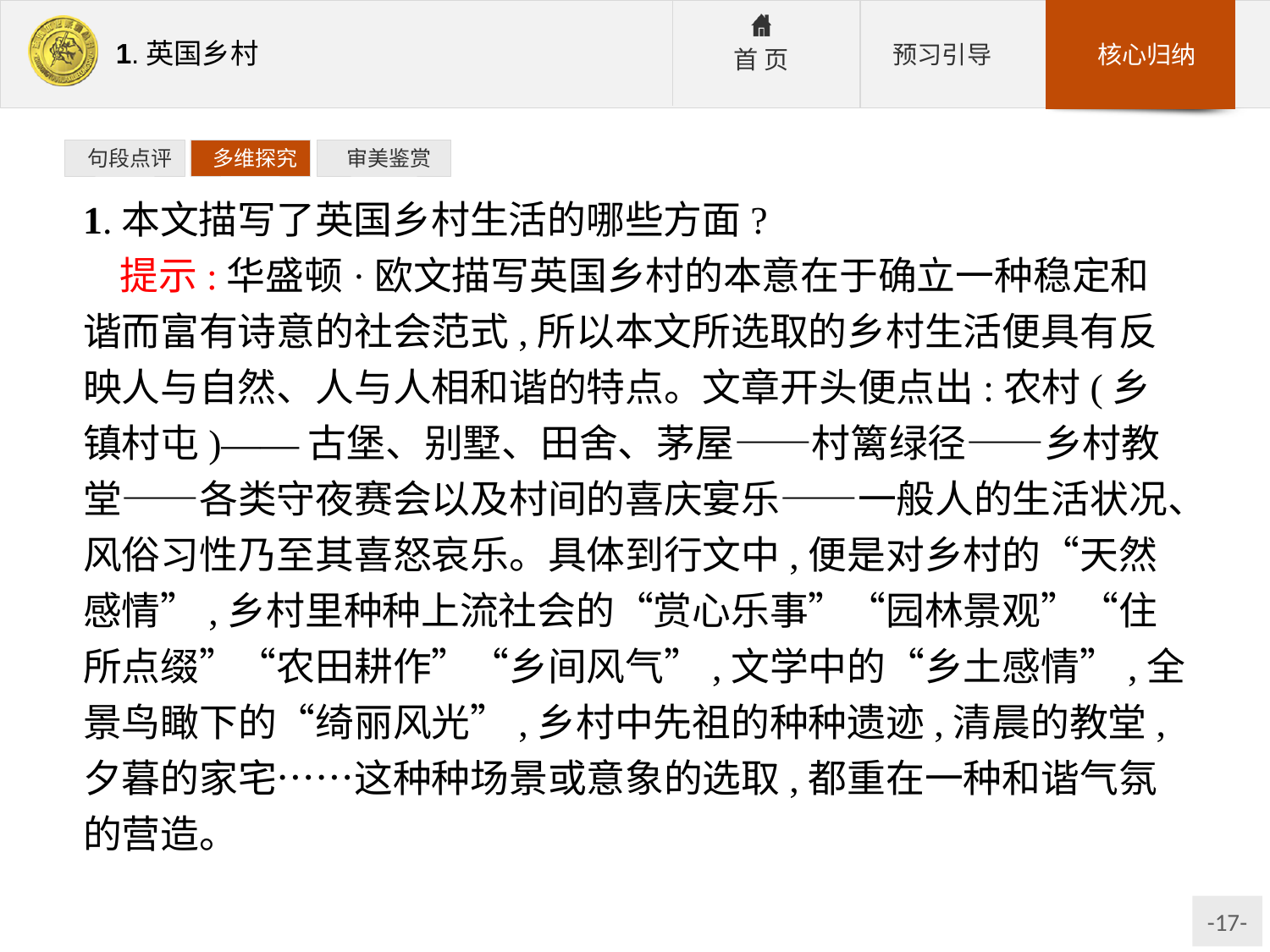

句段点评
 多维探究
 审美鉴赏
1.本文描写了英国乡村生活的哪些方面?
提示:华盛顿·欧文描写英国乡村的本意在于确立一种稳定和谐而富有诗意的社会范式,所以本文所选取的乡村生活便具有反映人与自然、人与人相和谐的特点。文章开头便点出:农村(乡镇村屯)——古堡、别墅、田舍、茅屋——村篱绿径——乡村教堂——各类守夜赛会以及村间的喜庆宴乐——一般人的生活状况、风俗习性乃至其喜怒哀乐。具体到行文中,便是对乡村的“天然感情”,乡村里种种上流社会的“赏心乐事”“园林景观”“住所点缀”“农田耕作”“乡间风气”,文学中的“乡土感情”,全景鸟瞰下的“绮丽风光”,乡村中先祖的种种遗迹,清晨的教堂,夕暮的家宅……这种种场景或意象的选取,都重在一种和谐气氛的营造。